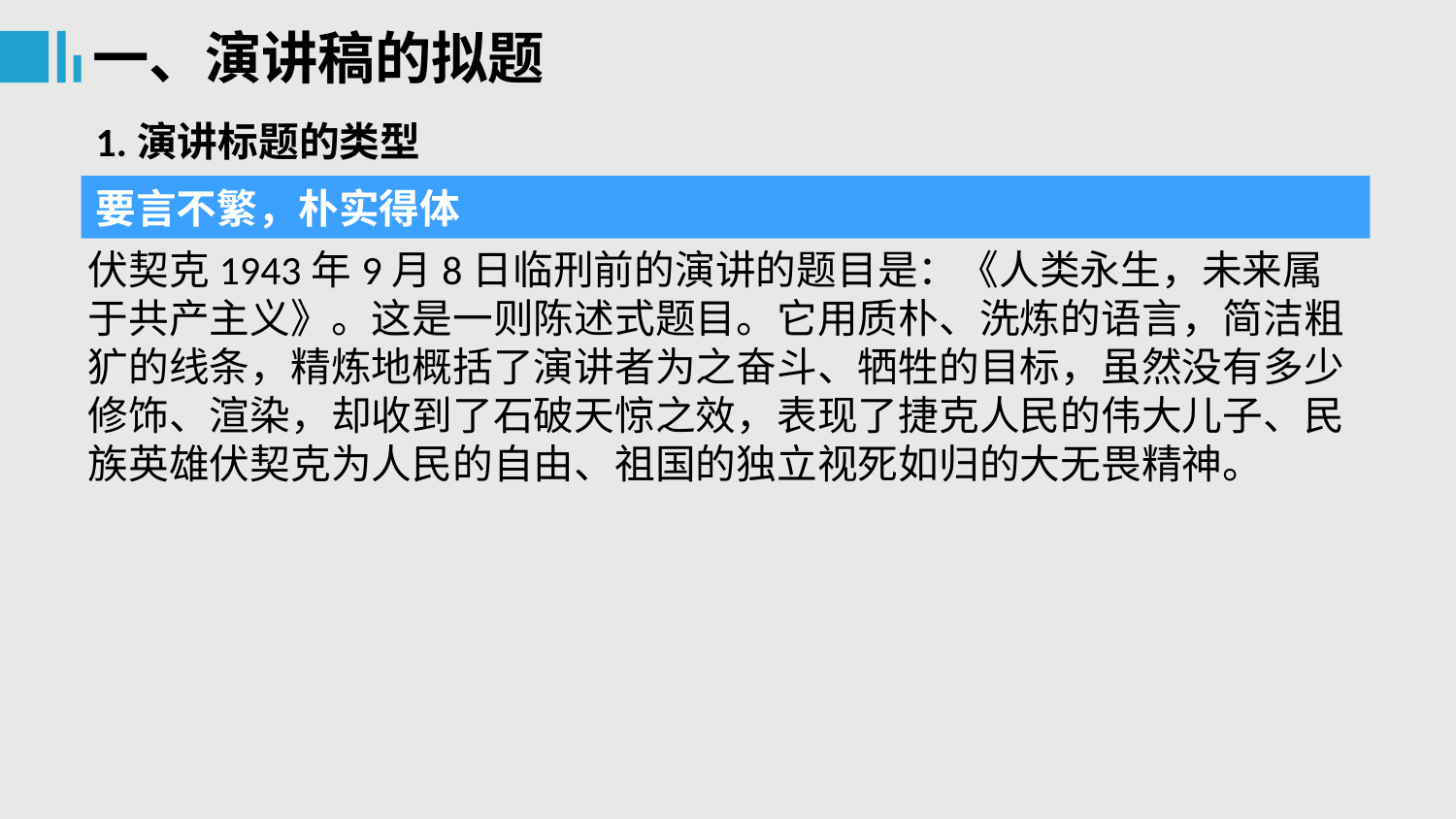

一、演讲稿的拟题

1.演讲标题的类型
要言不繁，朴实得体
伏契克1943年9月8日临刑前的演讲的题目是：《人类永生，未来属于共产主义》。这是一则陈述式题目。它用质朴、洗炼的语言，简洁粗犷的线条，精炼地概括了演讲者为之奋斗、牺牲的目标，虽然没有多少修饰、渲染，却收到了石破天惊之效，表现了捷克人民的伟大儿子、民族英雄伏契克为人民的自由、祖国的独立视死如归的大无畏精神。